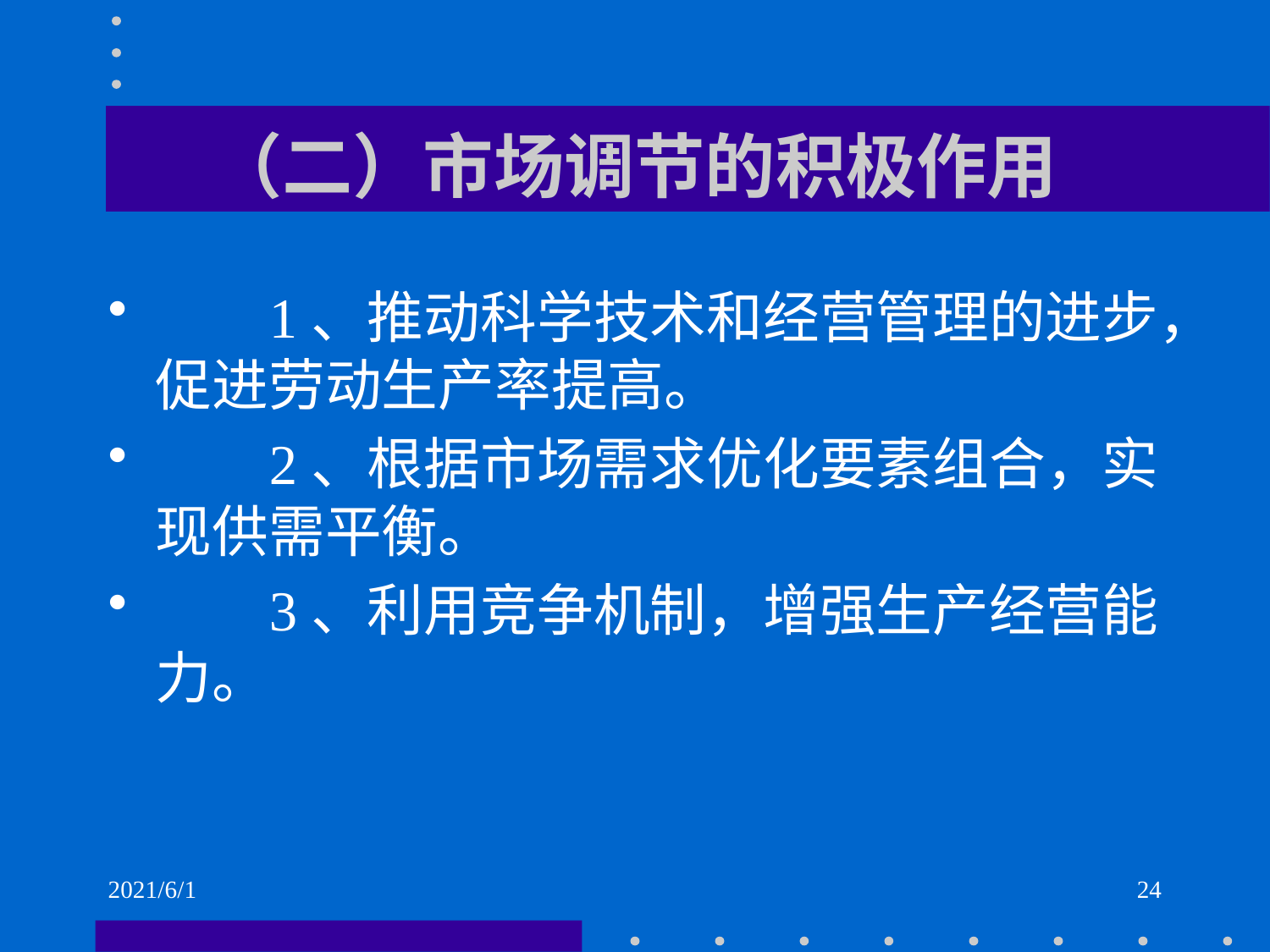

# （二）市场调节的积极作用
        1、推动科学技术和经营管理的进步，促进劳动生产率提高。
        2、根据市场需求优化要素组合，实现供需平衡。
        3、利用竞争机制，增强生产经营能力。
2021/6/1
24